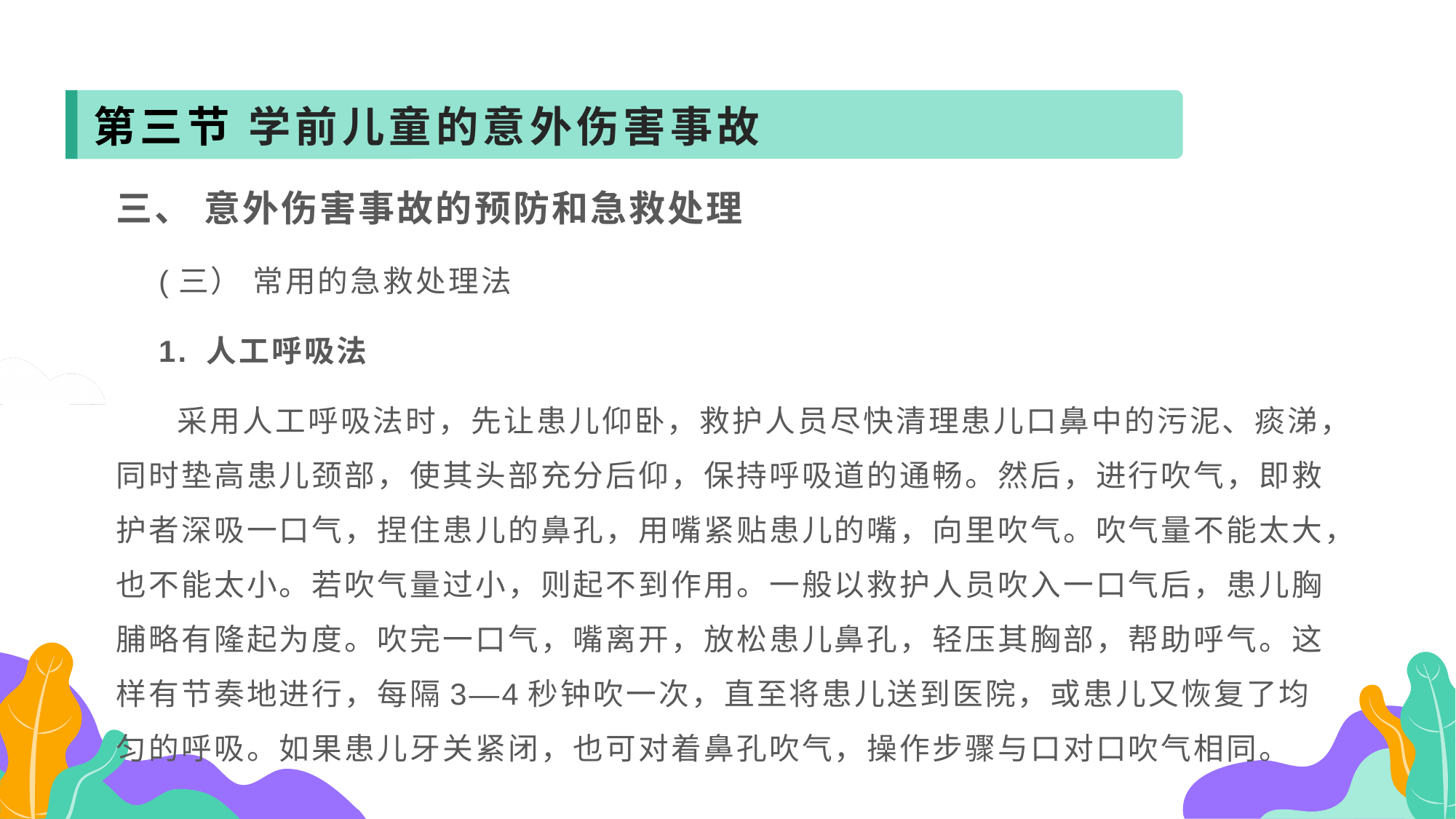

第三节 学前儿童的意外伤害事故
三、 意外伤害事故的预防和急救处理
    (三） 常用的急救处理法
    1. 人工呼吸法
      采用人工呼吸法时，先让患儿仰卧，救护人员尽快清理患儿口鼻中的污泥、痰涕，同时垫高患儿颈部，使其头部充分后仰，保持呼吸道的通畅。然后，进行吹气，即救护者深吸一口气，捏住患儿的鼻孔，用嘴紧贴患儿的嘴，向里吹气。吹气量不能太大，也不能太小。若吹气量过小，则起不到作用。一般以救护人员吹入一口气后，患儿胸脯略有隆起为度。吹完一口气，嘴离开，放松患儿鼻孔，轻压其胸部，帮助呼气。这样有节奏地进行，每隔3—4秒钟吹一次，直至将患儿送到医院，或患儿又恢复了均匀的呼吸。如果患儿牙关紧闭，也可对着鼻孔吹气，操作步骤与口对口吹气相同。